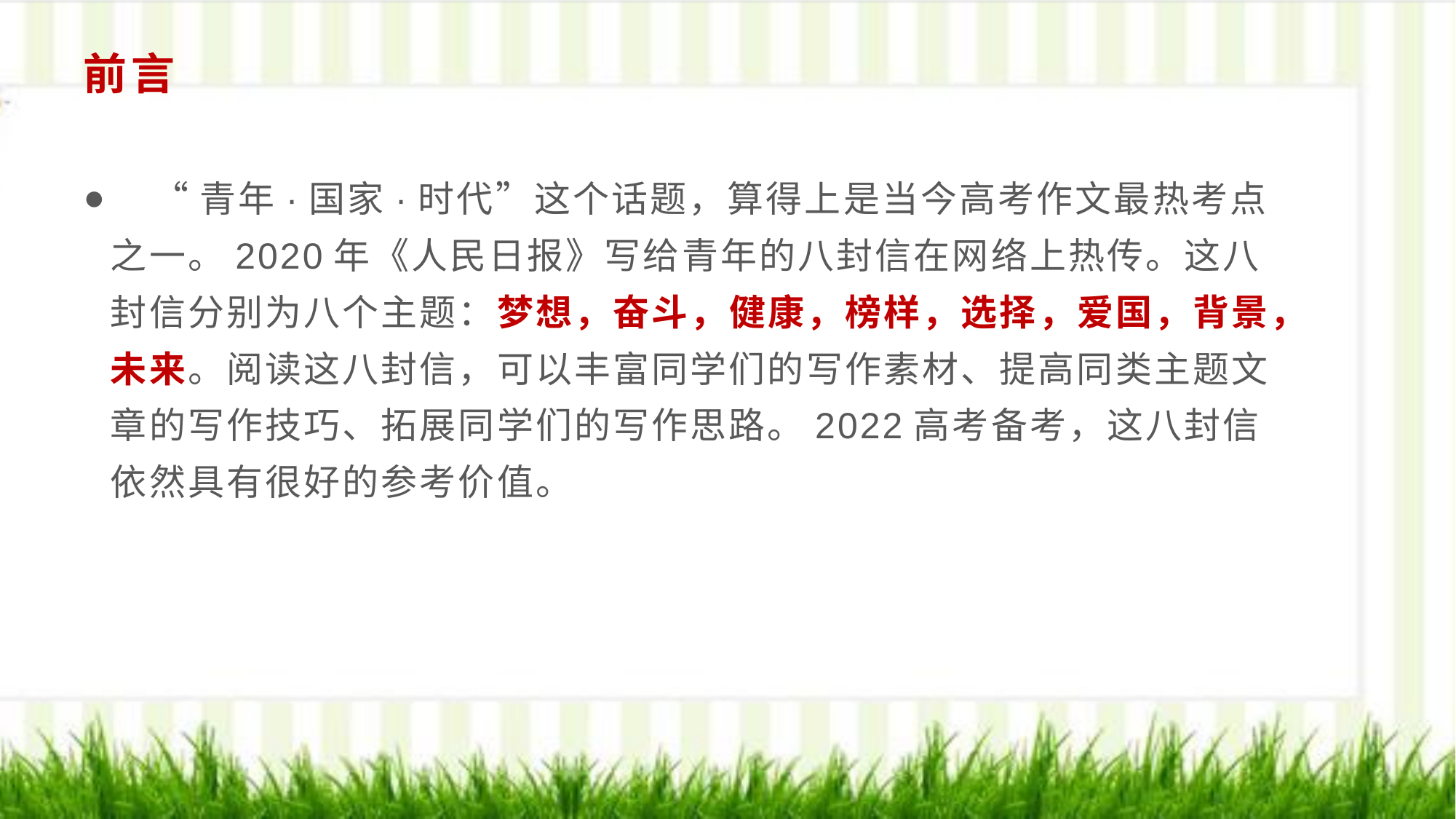

# 前言
    “青年·国家·时代”这个话题，算得上是当今高考作文最热考点之一。2020年《人民日报》写给青年的八封信在网络上热传。这八封信分别为八个主题：梦想，奋斗，健康，榜样，选择，爱国，背景，未来。阅读这八封信，可以丰富同学们的写作素材、提高同类主题文章的写作技巧、拓展同学们的写作思路。2022高考备考，这八封信依然具有很好的参考价值。